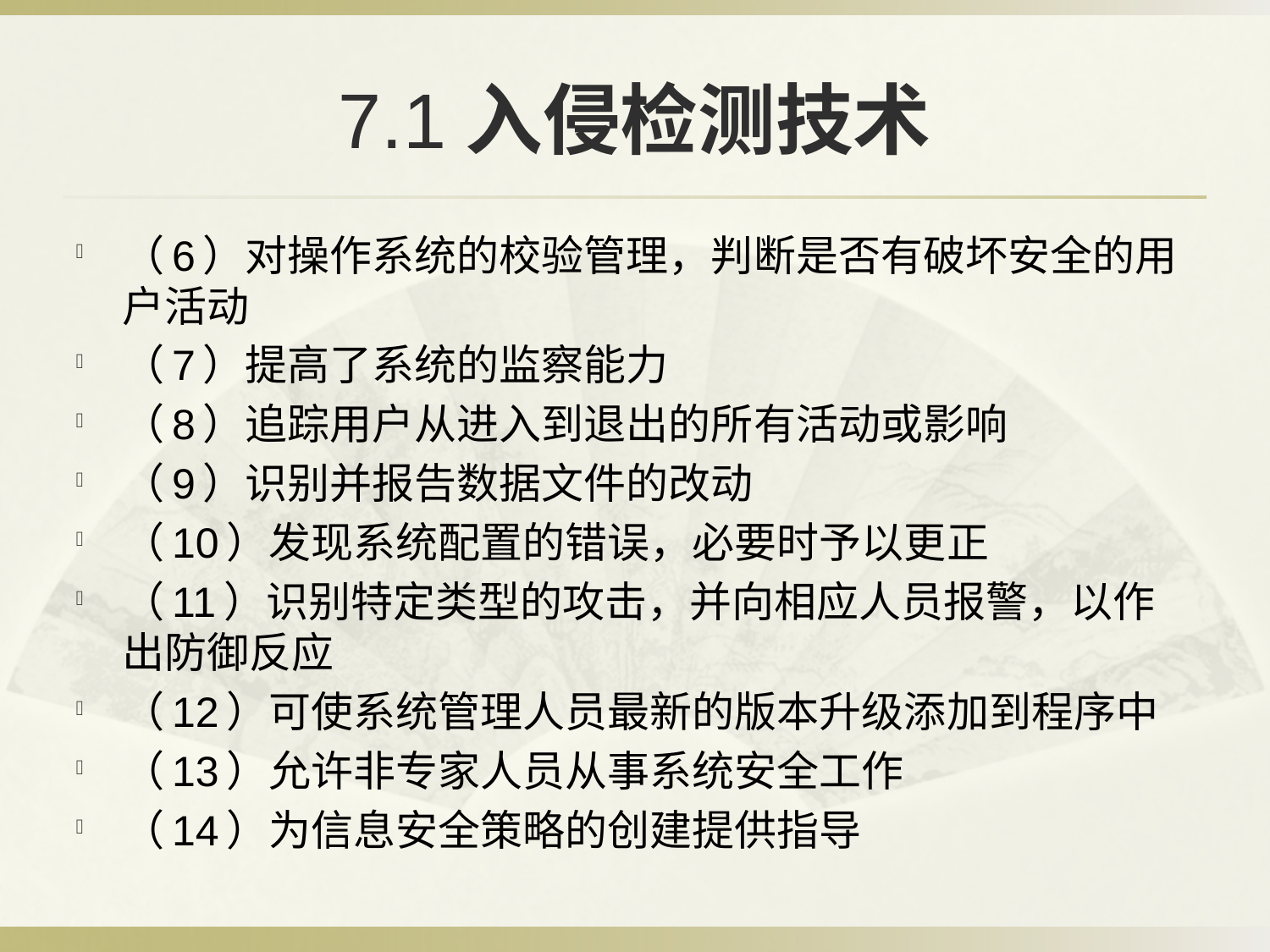

# 7.1入侵检测技术
（6）对操作系统的校验管理，判断是否有破坏安全的用户活动
（7）提高了系统的监察能力
（8）追踪用户从进入到退出的所有活动或影响
（9）识别并报告数据文件的改动
（10）发现系统配置的错误，必要时予以更正
（11）识别特定类型的攻击，并向相应人员报警，以作出防御反应
（12）可使系统管理人员最新的版本升级添加到程序中
（13）允许非专家人员从事系统安全工作
（14）为信息安全策略的创建提供指导